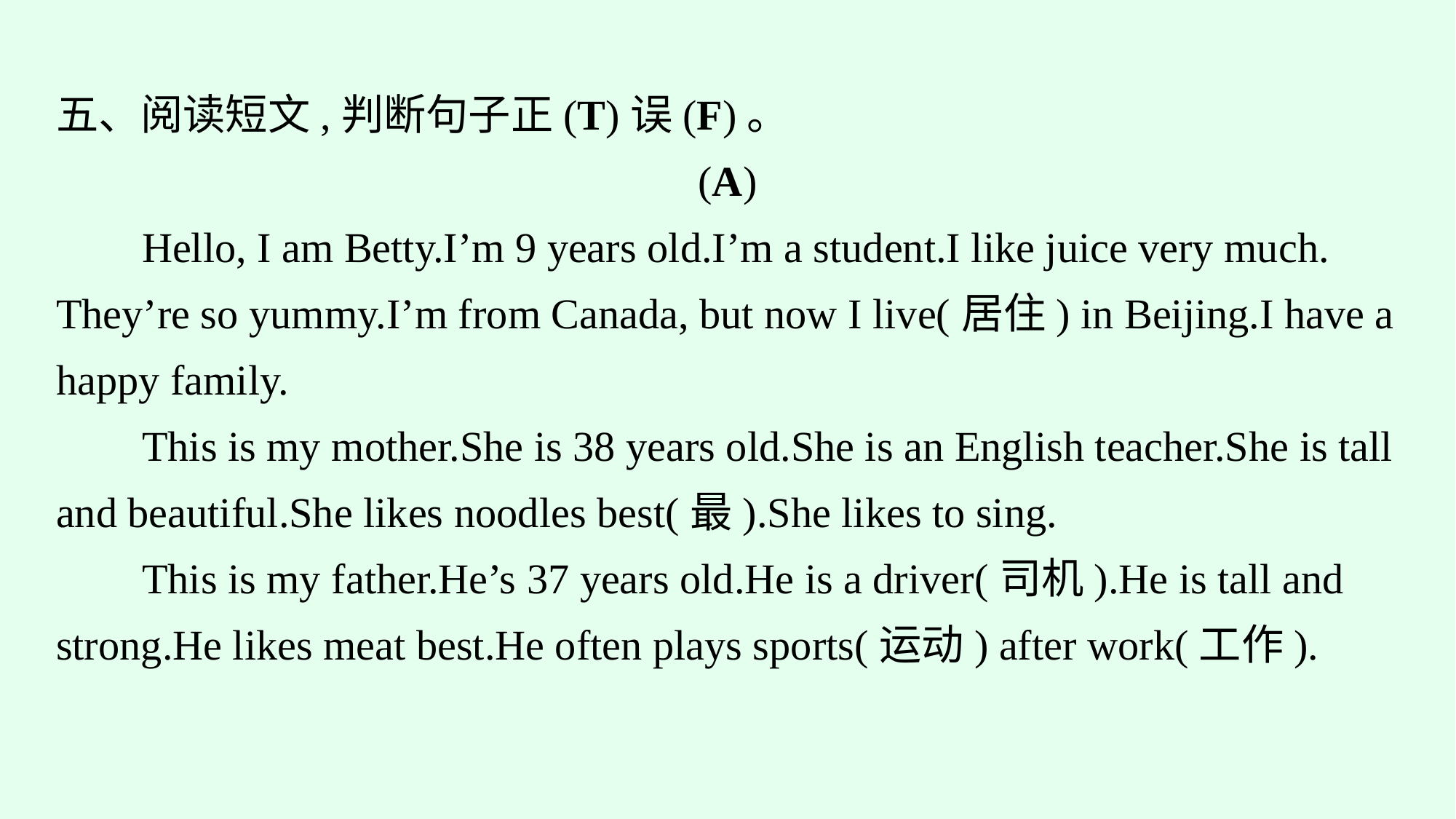

五、阅读短文,判断句子正(T)误(F)。
(A)
Hello, I am Betty.I’m 9 years old.I’m a student.I like juice very much. They’re so yummy.I’m from Canada, but now I live(居住) in Beijing.I have a happy family.
This is my mother.She is 38 years old.She is an English teacher.She is tall and beautiful.She likes noodles best(最).She likes to sing.
This is my father.He’s 37 years old.He is a driver(司机).He is tall and strong.He likes meat best.He often plays sports(运动) after work(工作).